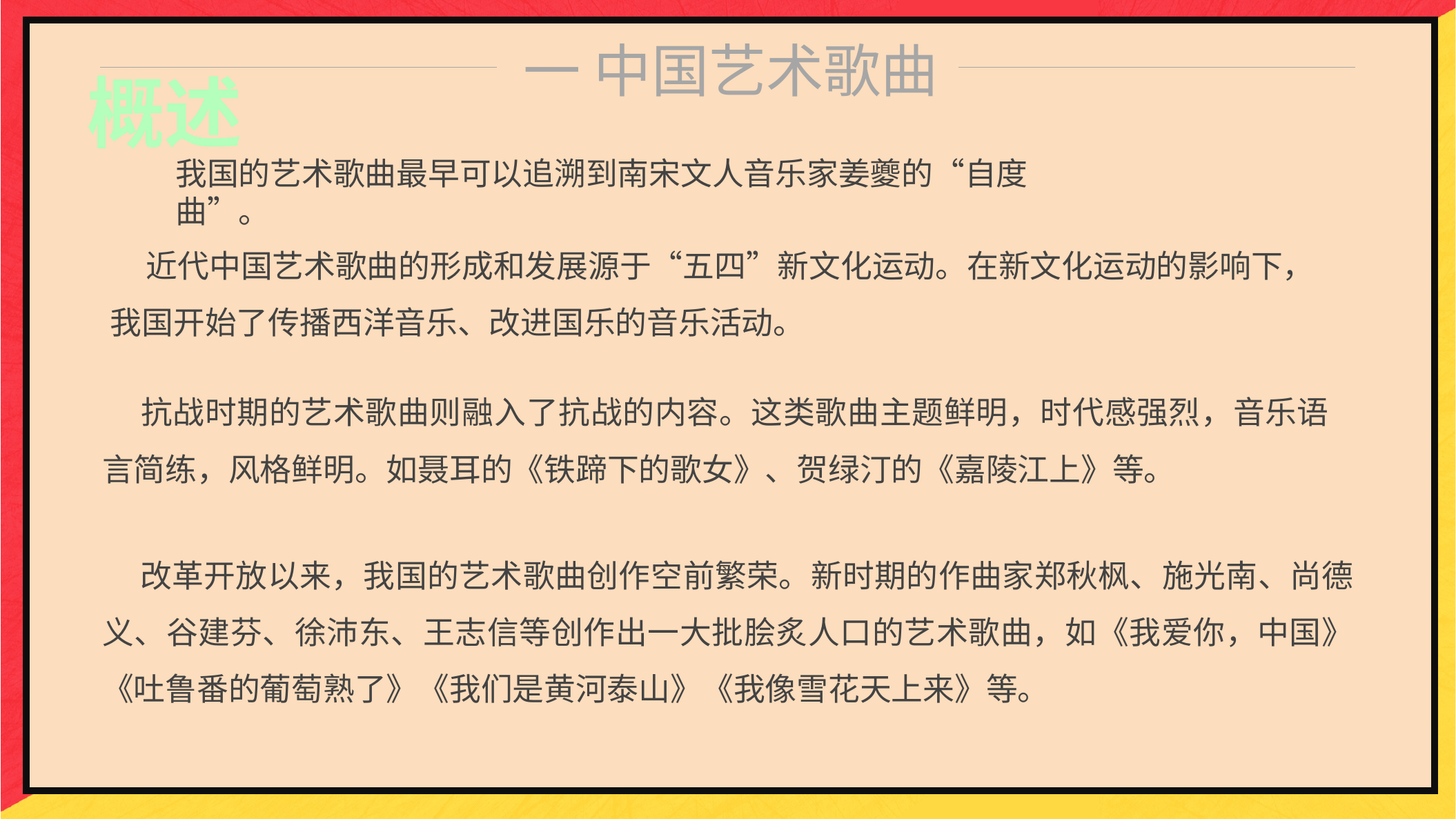

一 中国艺术歌曲
概述
我国的艺术歌曲最早可以追溯到南宋文人音乐家姜夔的“自度曲”。
    近代中国艺术歌曲的形成和发展源于“五四”新文化运动。在新文化运动的影响下，我国开始了传播西洋音乐、改进国乐的音乐活动。
    抗战时期的艺术歌曲则融入了抗战的内容。这类歌曲主题鲜明，时代感强烈，音乐语言简练，风格鲜明。如聂耳的《铁蹄下的歌女》、贺绿汀的《嘉陵江上》等。
    改革开放以来，我国的艺术歌曲创作空前繁荣。新时期的作曲家郑秋枫、施光南、尚德义、谷建芬、徐沛东、王志信等创作出一大批脍炙人口的艺术歌曲，如《我爱你，中国》《吐鲁番的葡萄熟了》《我们是黄河泰山》《我像雪花天上来》等。